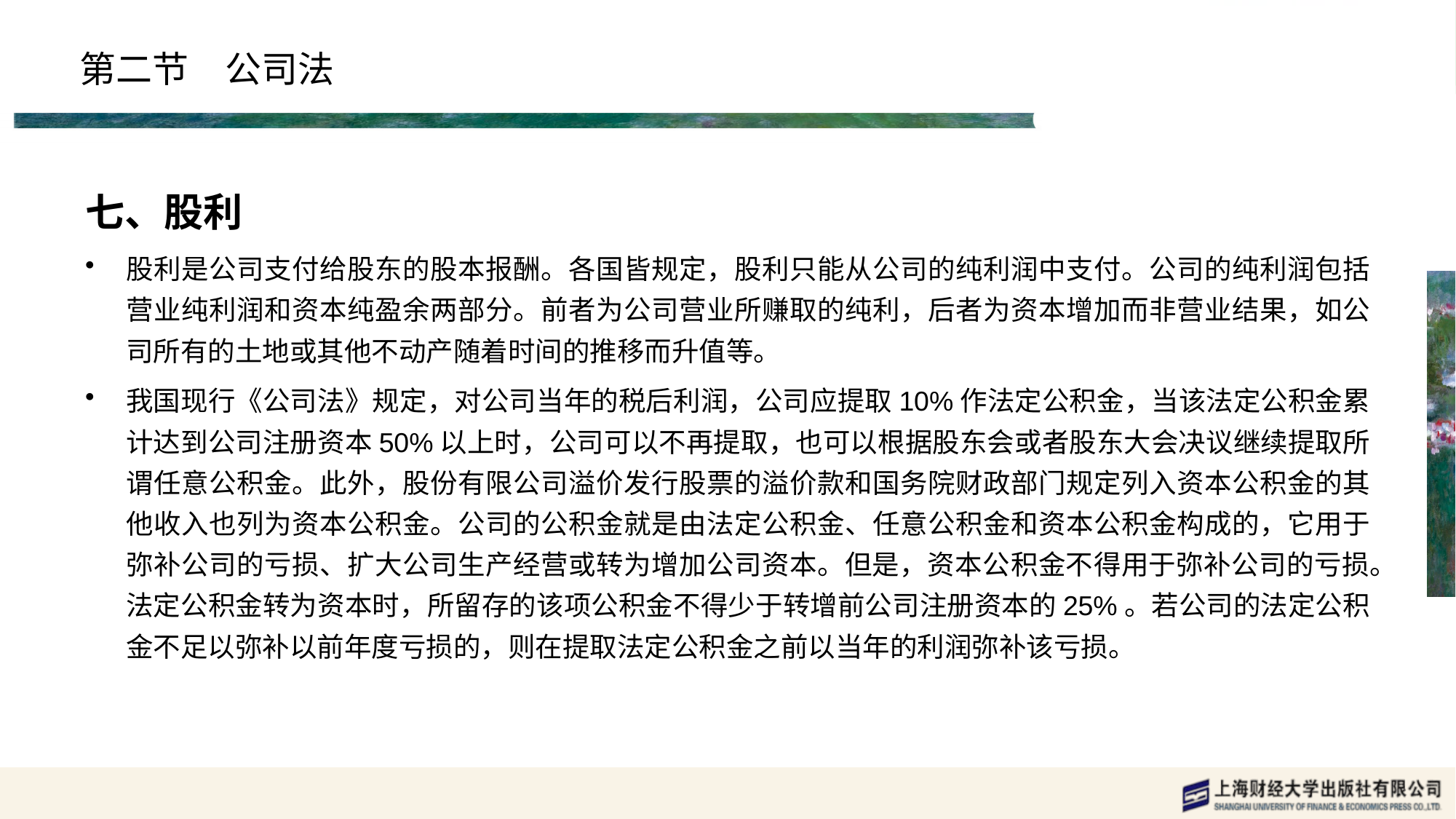

# 第二节　公司法
七、股利
股利是公司支付给股东的股本报酬。各国皆规定，股利只能从公司的纯利润中支付。公司的纯利润包括营业纯利润和资本纯盈余两部分。前者为公司营业所赚取的纯利，后者为资本增加而非营业结果，如公司所有的土地或其他不动产随着时间的推移而升值等。
我国现行《公司法》规定，对公司当年的税后利润，公司应提取10%作法定公积金，当该法定公积金累计达到公司注册资本50%以上时，公司可以不再提取，也可以根据股东会或者股东大会决议继续提取所谓任意公积金。此外，股份有限公司溢价发行股票的溢价款和国务院财政部门规定列入资本公积金的其他收入也列为资本公积金。公司的公积金就是由法定公积金、任意公积金和资本公积金构成的，它用于弥补公司的亏损、扩大公司生产经营或转为增加公司资本。但是，资本公积金不得用于弥补公司的亏损。法定公积金转为资本时，所留存的该项公积金不得少于转增前公司注册资本的25%。若公司的法定公积金不足以弥补以前年度亏损的，则在提取法定公积金之前以当年的利润弥补该亏损。